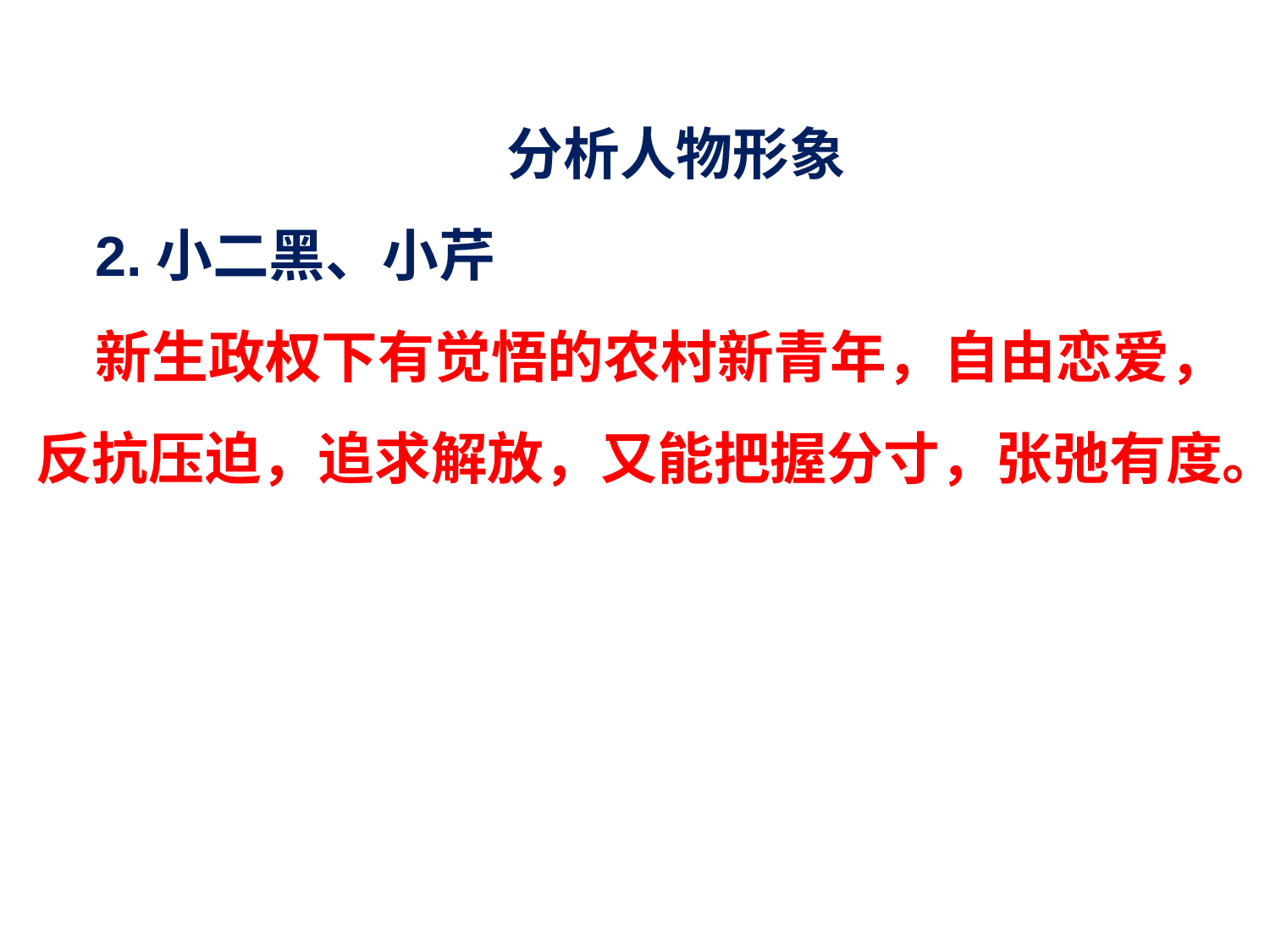

分析人物形象
2.小二黑、小芹
新生政权下有觉悟的农村新青年，自由恋爱，反抗压迫，追求解放，又能把握分寸，张弛有度。